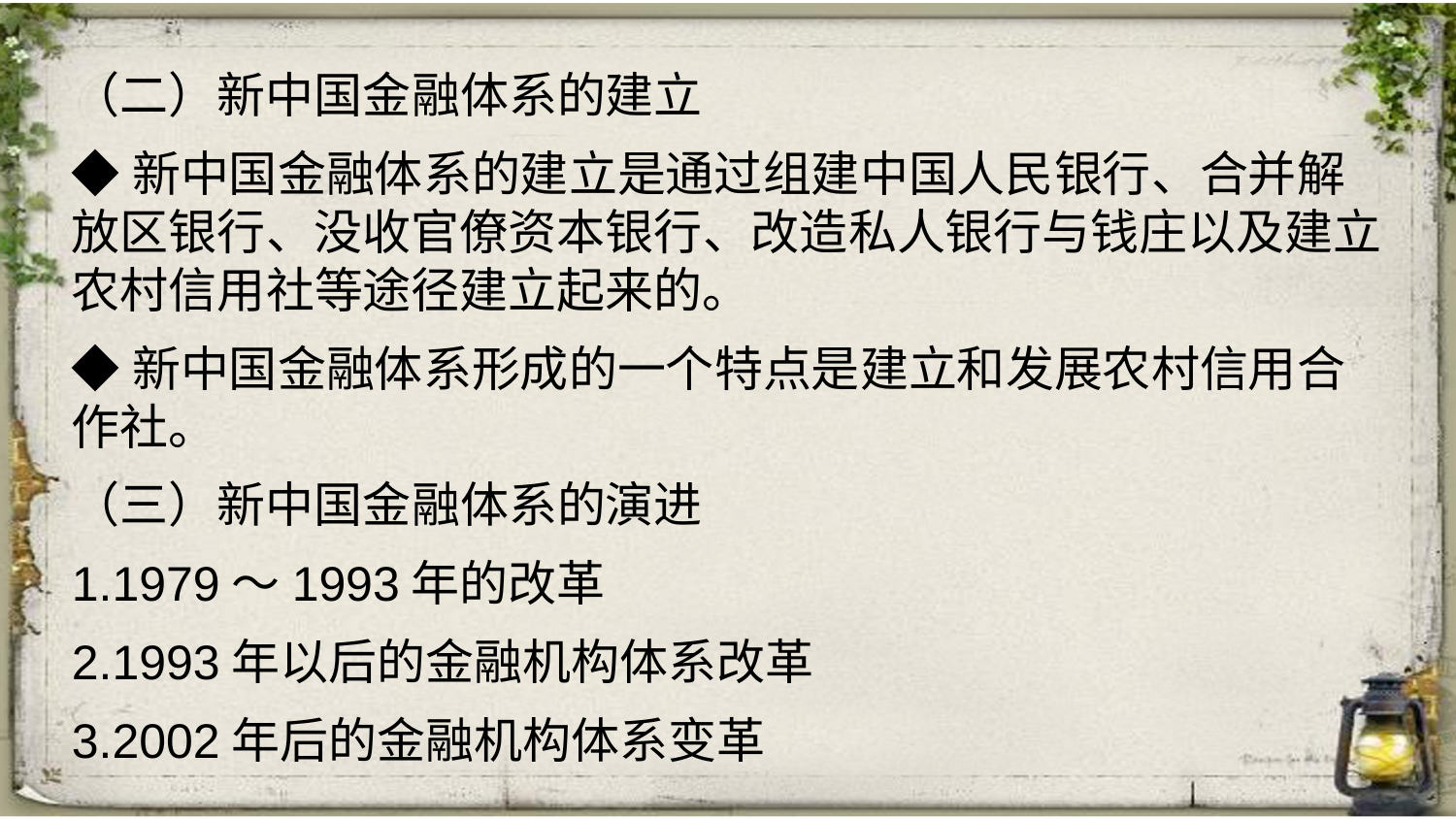

（二）新中国金融体系的建立
◆新中国金融体系的建立是通过组建中国人民银行、合并解放区银行、没收官僚资本银行、改造私人银行与钱庄以及建立农村信用社等途径建立起来的。
◆新中国金融体系形成的一个特点是建立和发展农村信用合作社。
（三）新中国金融体系的演进
1.1979～1993年的改革
2.1993年以后的金融机构体系改革
3.2002年后的金融机构体系变革